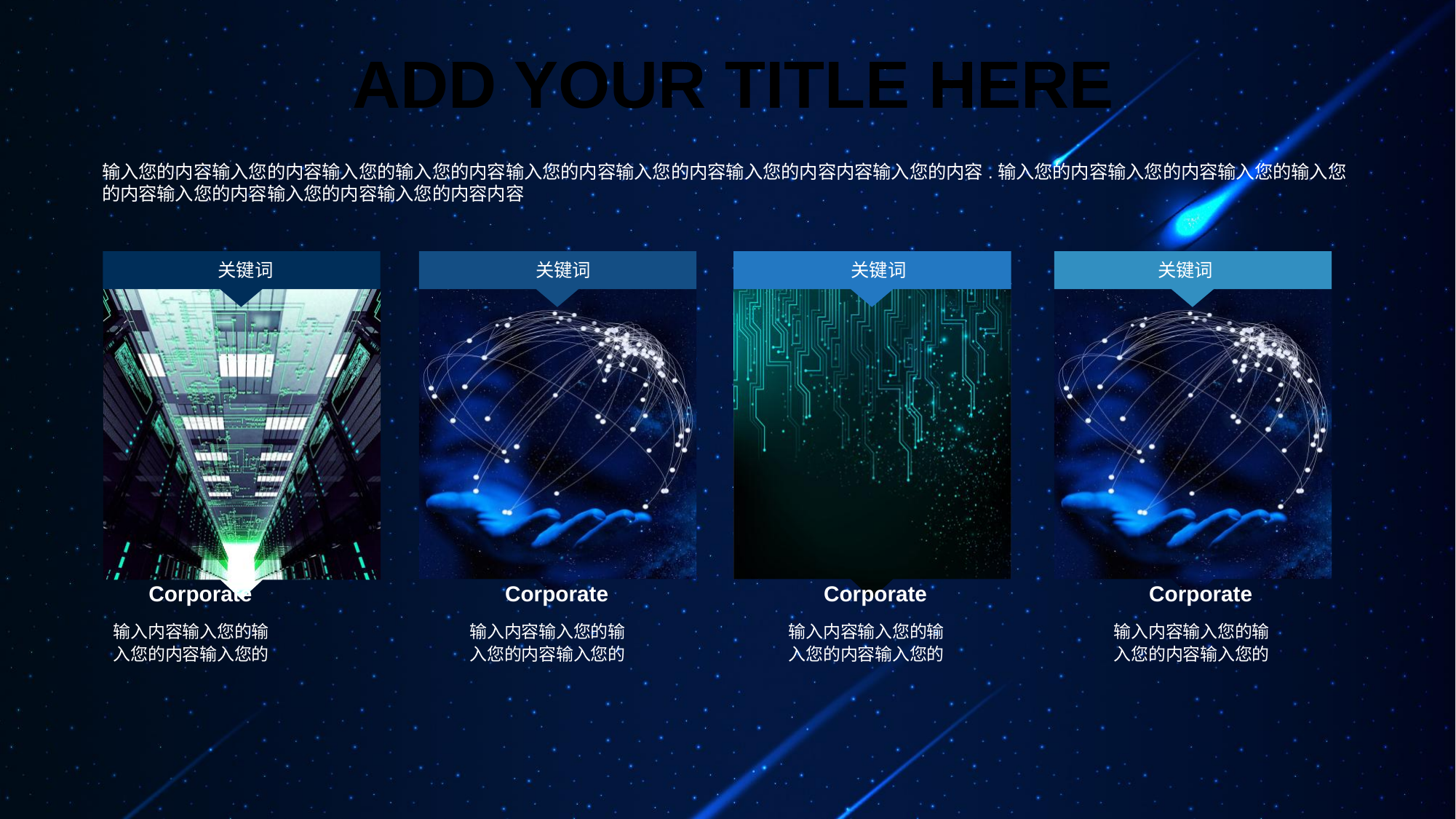

ADD YOUR TITLE HERE
输入您的内容输入您的内容输入您的输入您的内容输入您的内容输入您的内容输入您的内容内容输入您的内容.输入您的内容输入您的内容输入您的输入您的内容输入您的内容输入您的内容输入您的内容内容

关键词

关键词

关键词

关键词

Corporate
输入内容输入您的输入您的内容输入您的
Corporate
输入内容输入您的输入您的内容输入您的
Corporate
输入内容输入您的输入您的内容输入您的
Corporate
输入内容输入您的输入您的内容输入您的